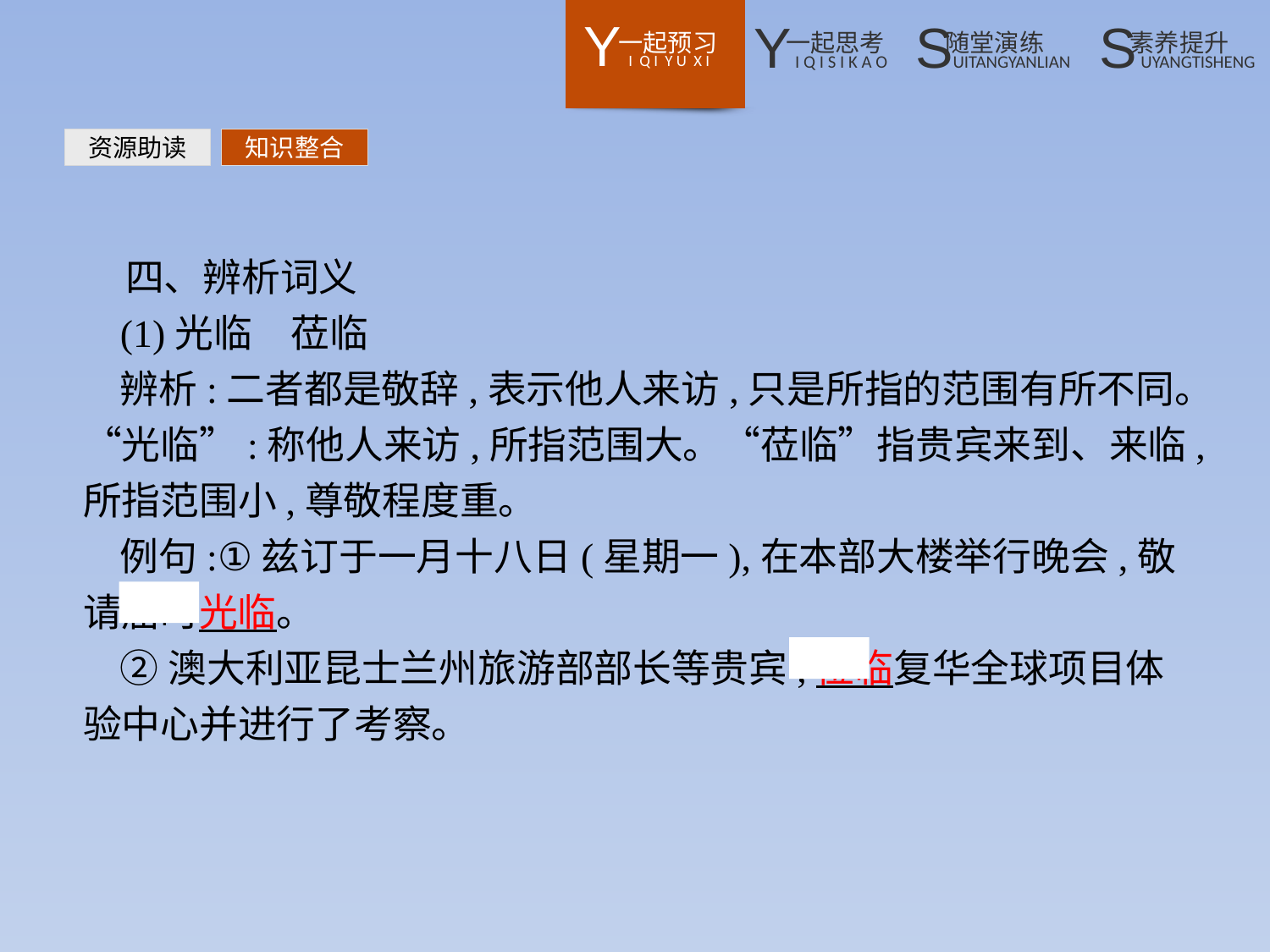

资源助读
知识整合
四、辨析词义
(1)光临　莅临
辨析:二者都是敬辞,表示他人来访,只是所指的范围有所不同。“光临”:称他人来访,所指范围大。“莅临”指贵宾来到、来临,所指范围小,尊敬程度重。
例句:①兹订于一月十八日(星期一),在本部大楼举行晚会,敬请届时光临。
②澳大利亚昆士兰州旅游部部长等贵宾,莅临复华全球项目体验中心并进行了考察。